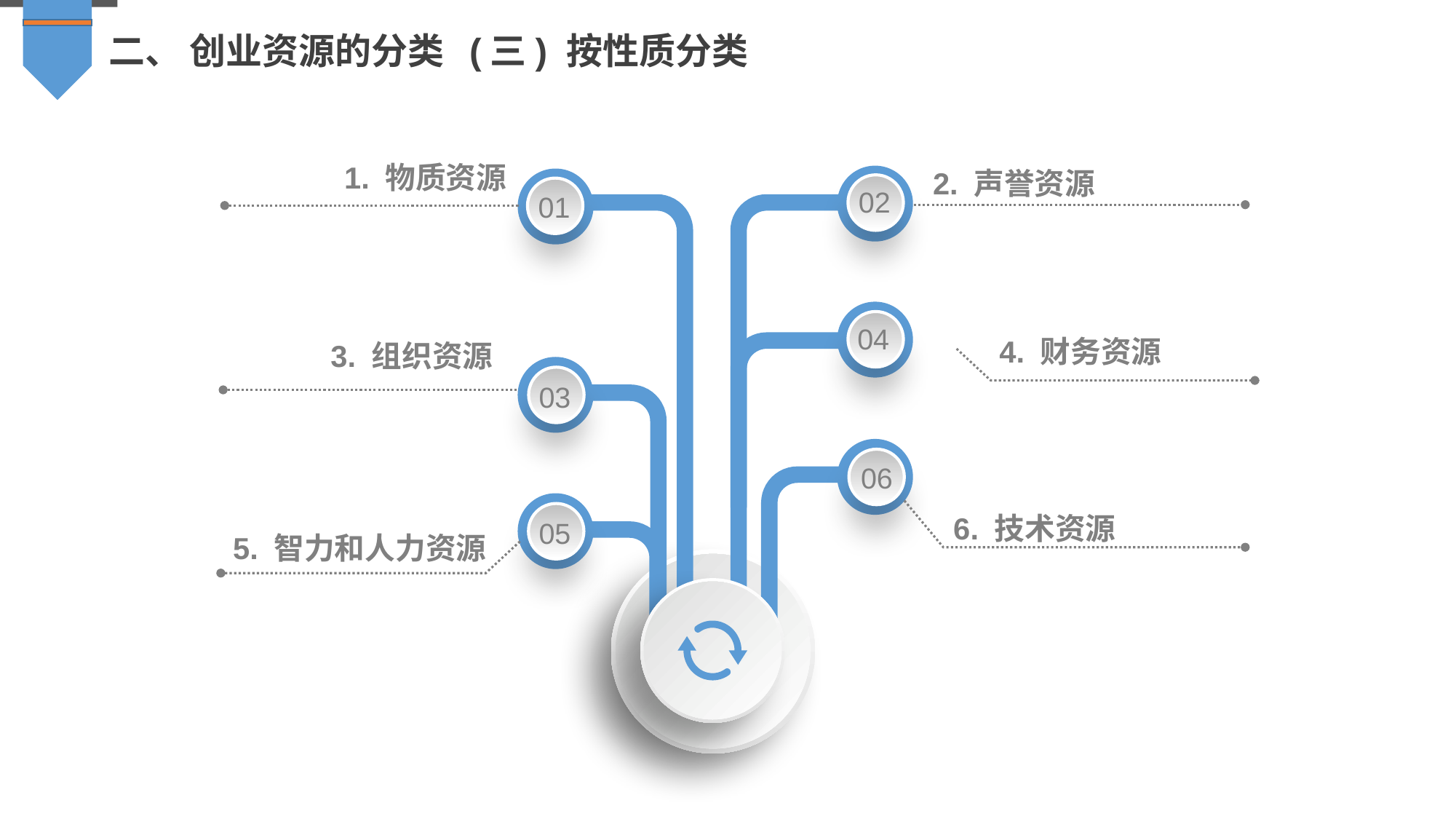

二、 创业资源的分类  (三) 按性质分类
1. 物质资源
2. 声誉资源

02

01

04
4. 财务资源

3. 组织资源

03

06

05

6. 技术资源
5. 智力和人力资源